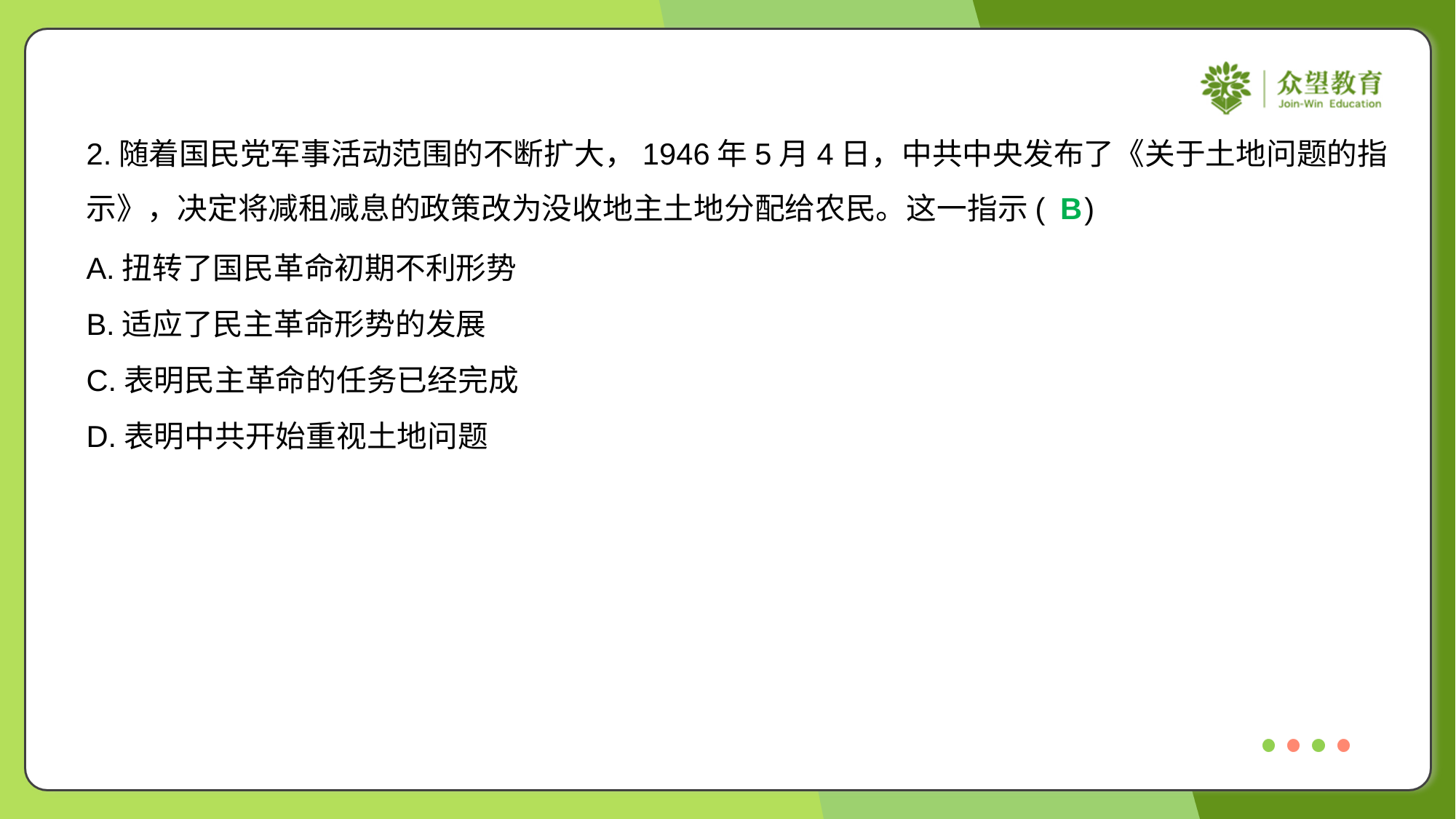

2.随着国民党军事活动范围的不断扩大，1946年5月4日，中共中央发布了《关于土地问题的指
示》，决定将减租减息的政策改为没收地主土地分配给农民。这一指示(     )
B
A.扭转了国民革命初期不利形势
B.适应了民主革命形势的发展
C.表明民主革命的任务已经完成
D.表明中共开始重视土地问题